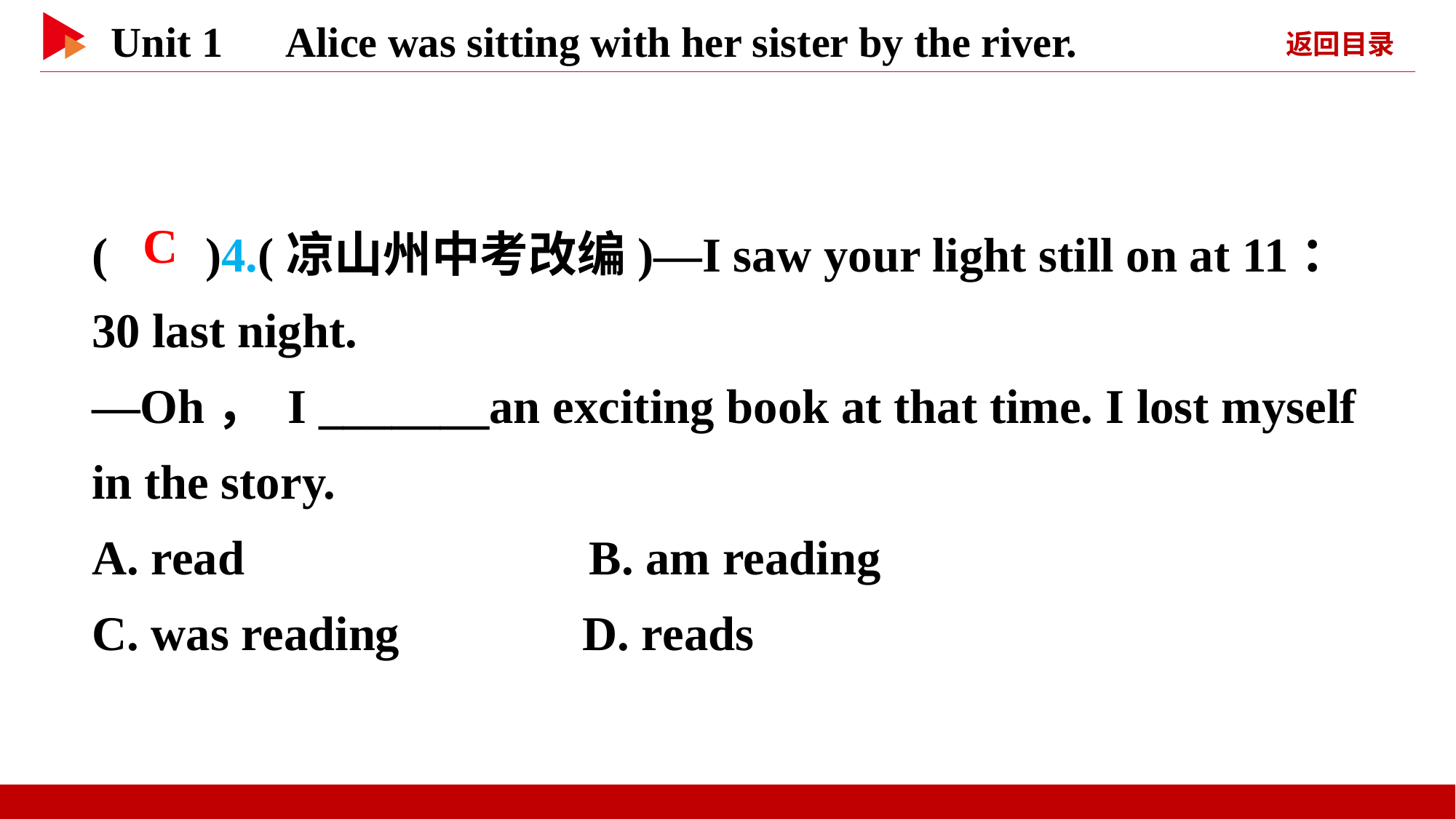

(        )4.(凉山州中考改编)—I saw your light still on at 11：30 last night.
—Oh， I _______an exciting book at that time. I lost myself in the story.
A. read               	     B. am reading
C. was reading               D. reads
   C